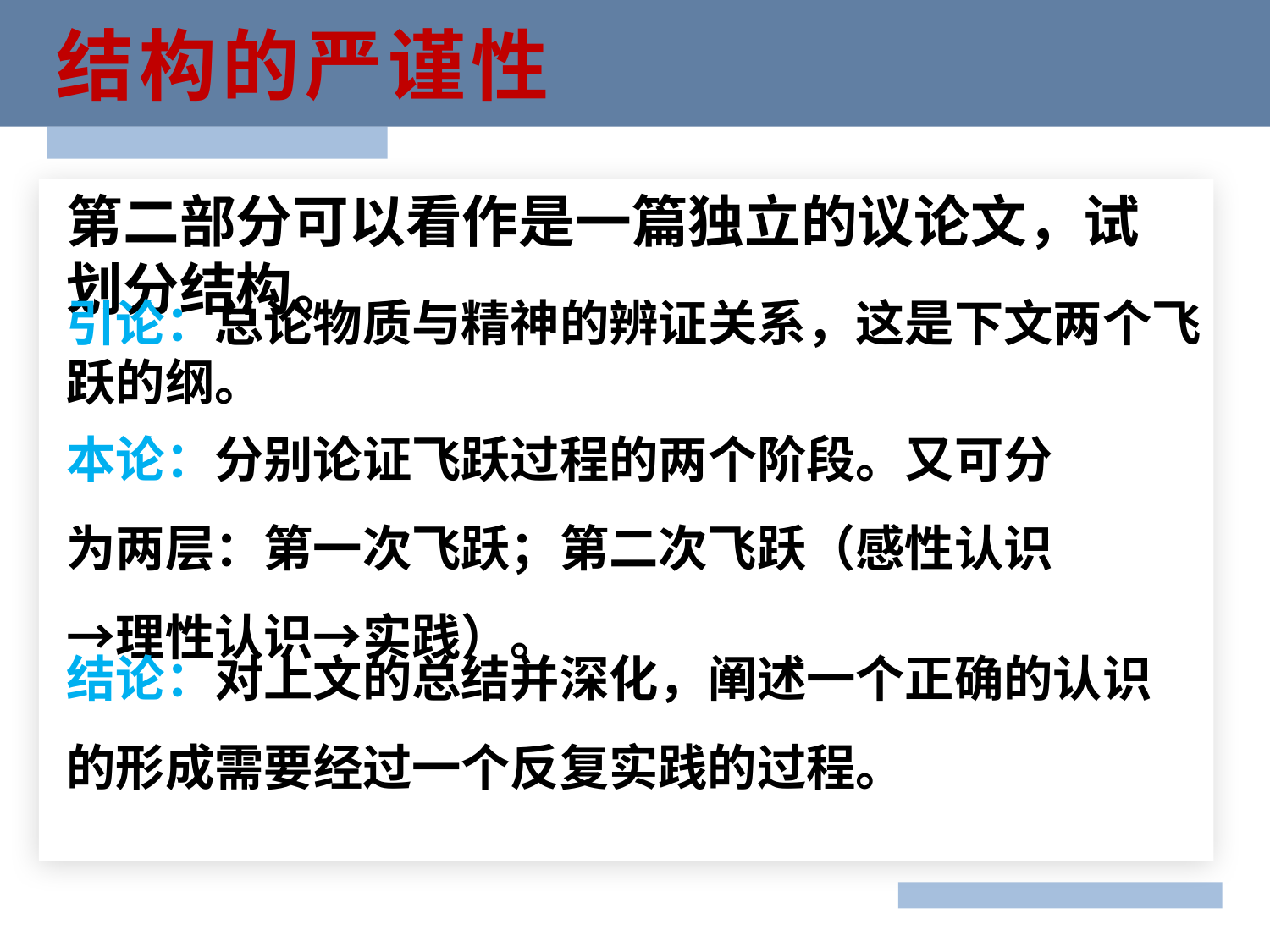

结构的严谨性

第二部分可以看作是一篇独立的议论文，试划分结构。
引论：总论物质与精神的辨证关系，这是下文两个飞跃的纲。
本论：分别论证飞跃过程的两个阶段。又可分为两层：第一次飞跃；第二次飞跃（感性认识→理性认识→实践）。
结论：对上文的总结并深化，阐述一个正确的认识的形成需要经过一个反复实践的过程。